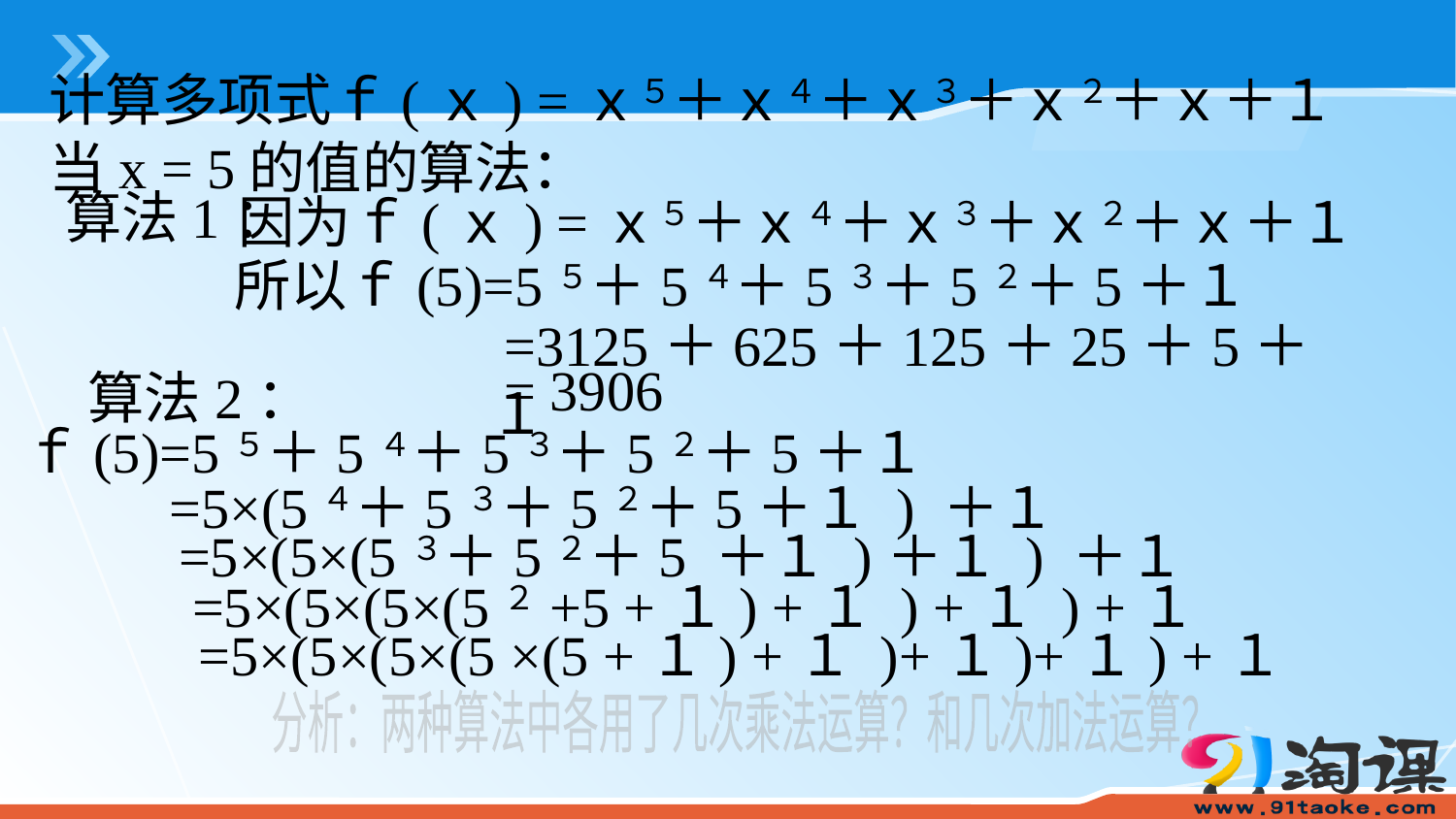

计算多项式ｆ(ｘ) =ｘ５＋ｘ４＋ｘ３＋ｘ２＋ｘ＋１
当x = 5的值的算法：
算法1：
因为ｆ(ｘ) =ｘ５＋ｘ４＋ｘ３＋ｘ２＋ｘ＋１
所以ｆ(5)=5５＋5４＋5３＋5２＋5＋１
 =3125＋625＋125＋25＋5＋１
 = 3906
算法2：
ｆ(5)=5５＋5４＋5３＋5２＋5＋１
=5×(5４＋5３＋5２＋5＋１ ) ＋１
=5×(5×(5３＋5２＋5 ＋１ )＋１ ) ＋１
=5×(5×(5×(5２+5 +１) +１ ) +１ ) +１
=5×(5×(5×(5 ×(5 +１) +１ )+１)+１) +１
分析：两种算法中各用了几次乘法运算？和几次加法运算？